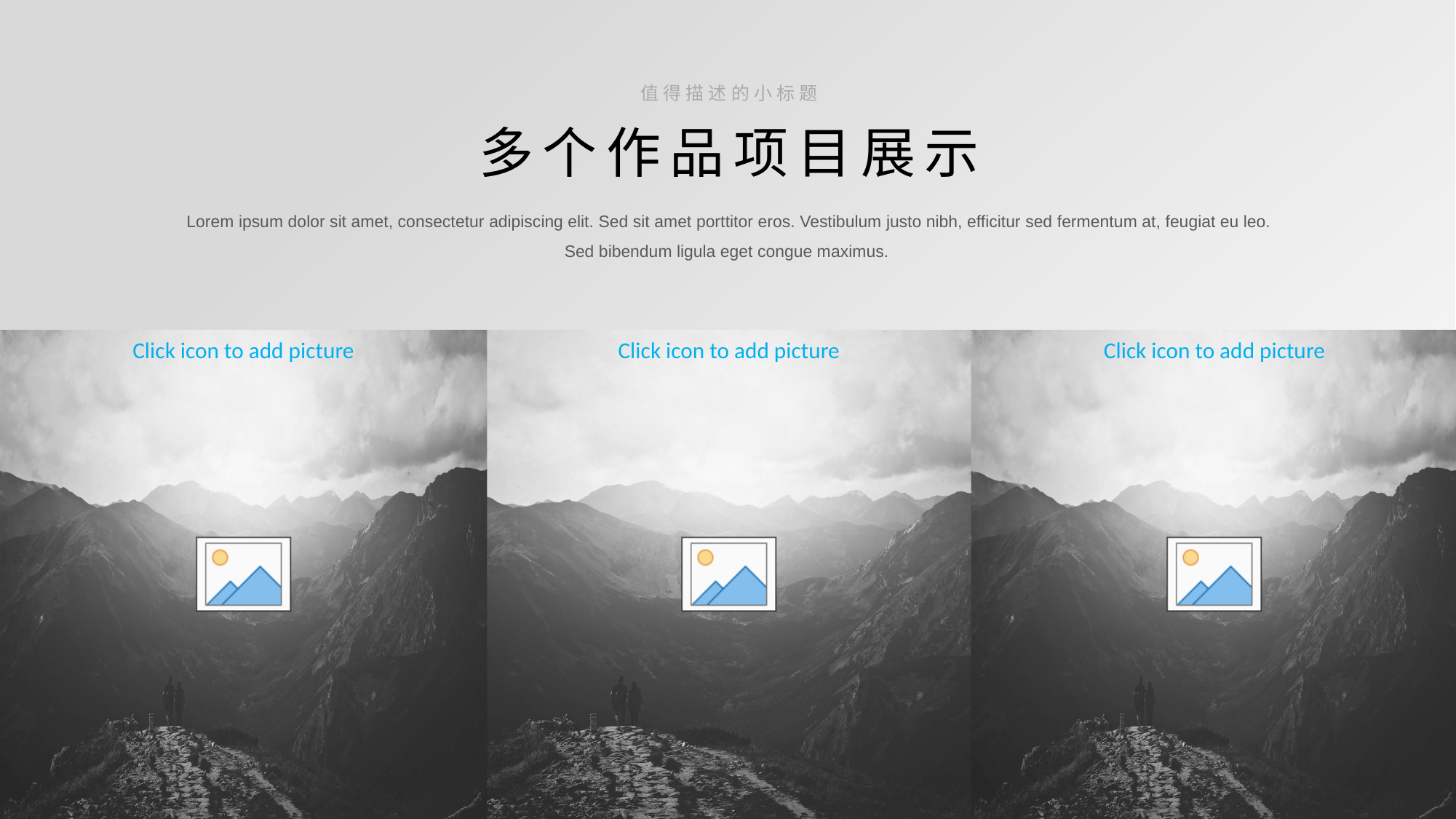

值得描述的小标题
多个作品项目展示
Lorem ipsum dolor sit amet, consectetur adipiscing elit. Sed sit amet porttitor eros. Vestibulum justo nibh, efficitur sed fermentum at, feugiat eu leo. Sed bibendum ligula eget congue maximus.